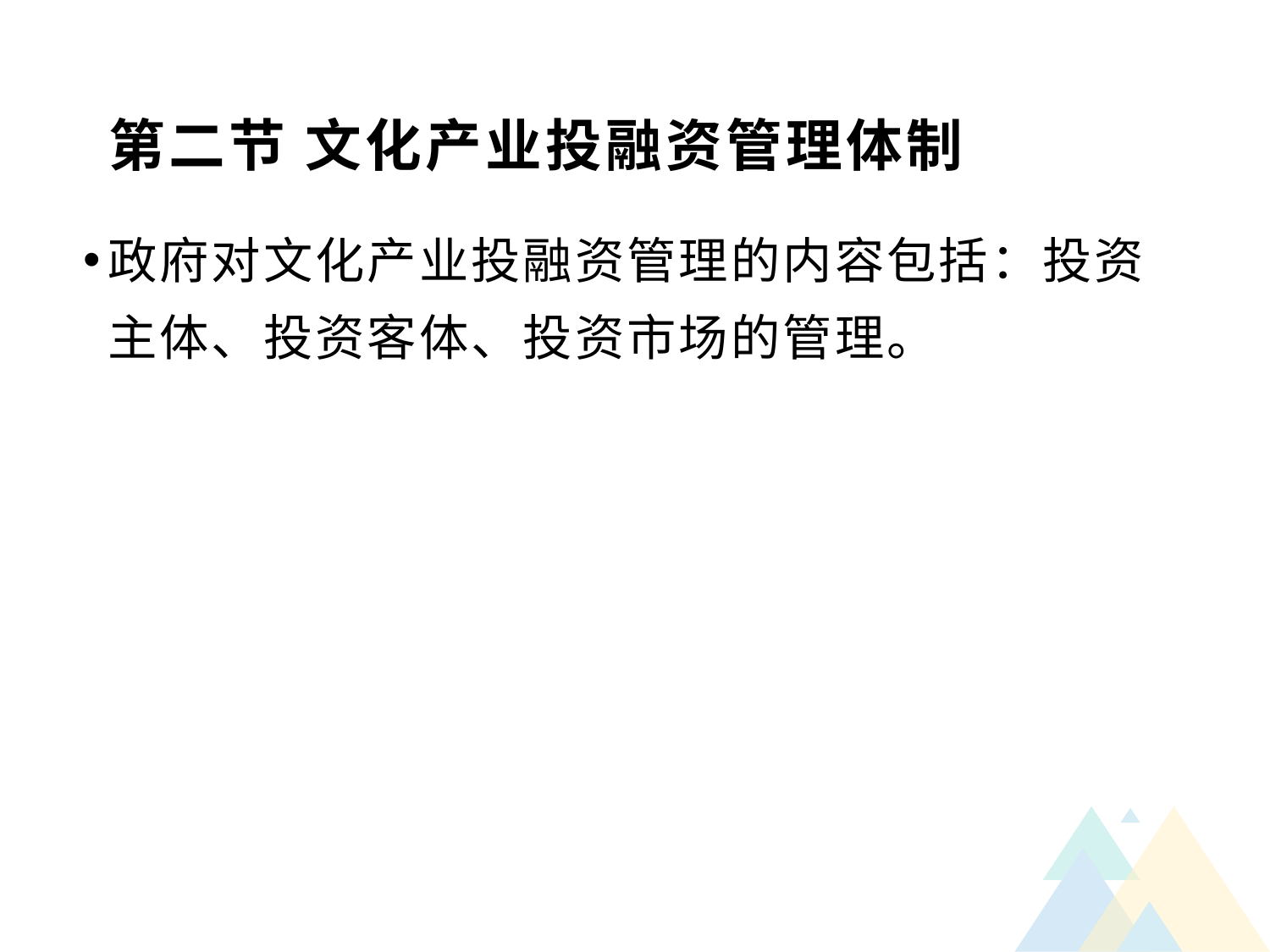

# 第二节 文化产业投融资管理体制
政府对文化产业投融资管理的内容包括：投资主体、投资客体、投资市场的管理。